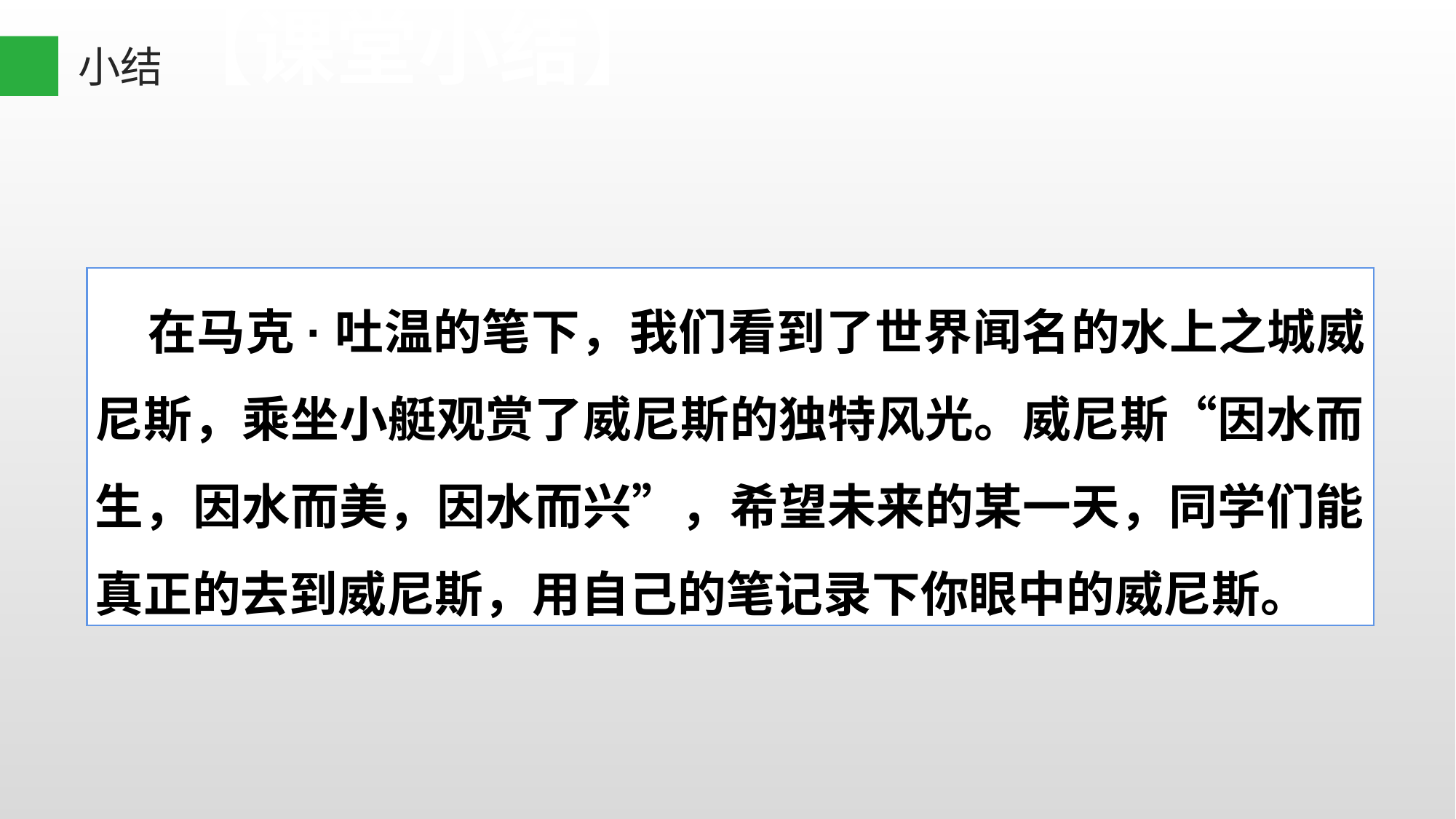

【课堂小结】
小结

     在马克·吐温的笔下，我们看到了世界闻名的水上之城威尼斯，乘坐小艇观赏了威尼斯的独特风光。威尼斯“因水而生，因水而美，因水而兴”，希望未来的某一天，同学们能真正的去到威尼斯，用自己的笔记录下你眼中的威尼斯。